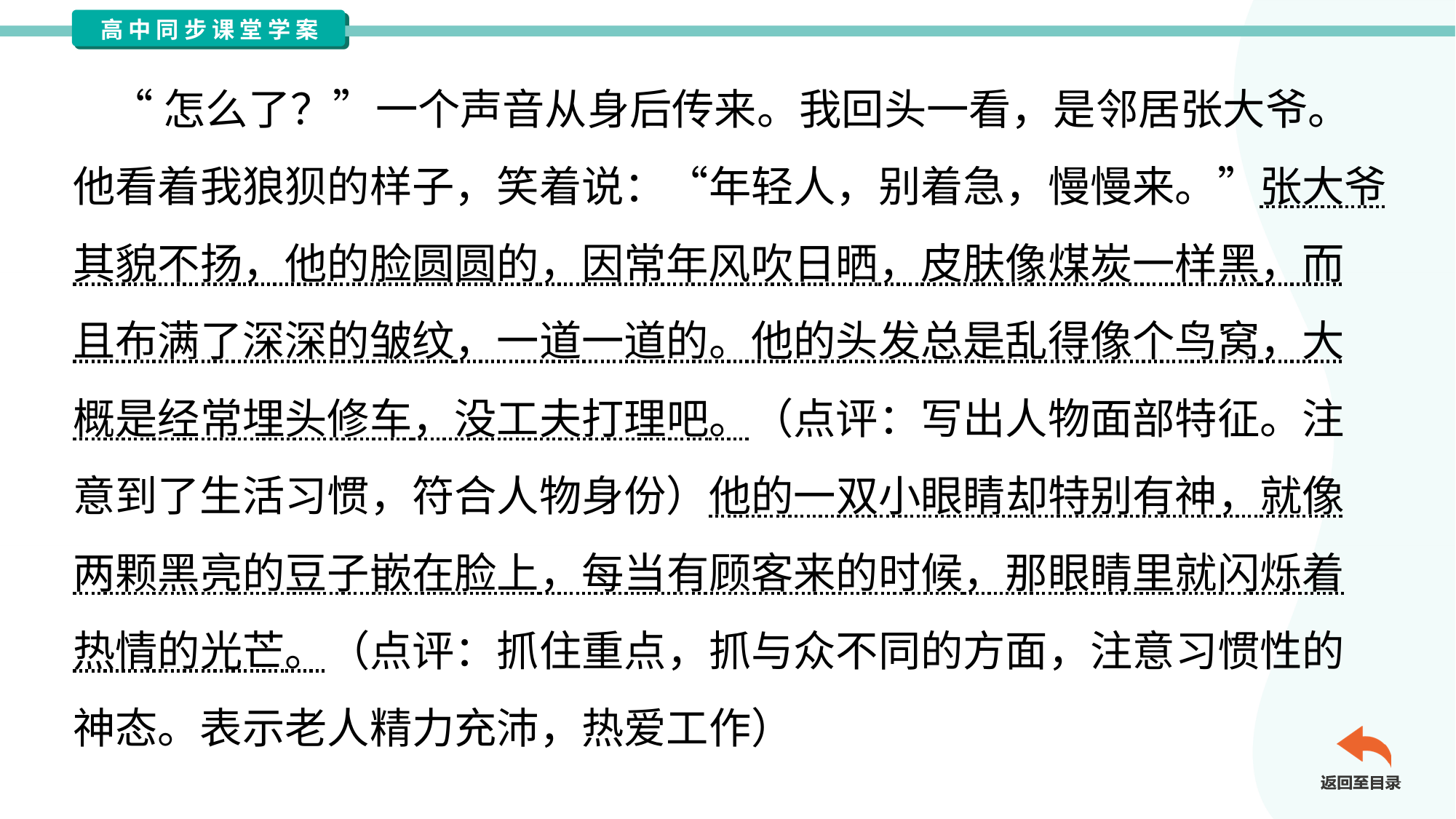

“怎么了？”一个声音从身后传来。我回头一看，是邻居张大爷。
他看着我狼狈的样子，笑着说：“年轻人，别着急，慢慢来。”张大爷
其貌不扬，他的脸圆圆的，因常年风吹日晒，皮肤像煤炭一样黑，而
且布满了深深的皱纹，一道一道的。他的头发总是乱得像个鸟窝，大
概是经常埋头修车，没工夫打理吧。（点评：写出人物面部特征。注
意到了生活习惯，符合人物身份）他的一双小眼睛却特别有神，就像
两颗黑亮的豆子嵌在脸上，每当有顾客来的时候，那眼睛里就闪烁着
热情的光芒。（点评：抓住重点，抓与众不同的方面，注意习惯性的
神态。表示老人精力充沛，热爱工作）